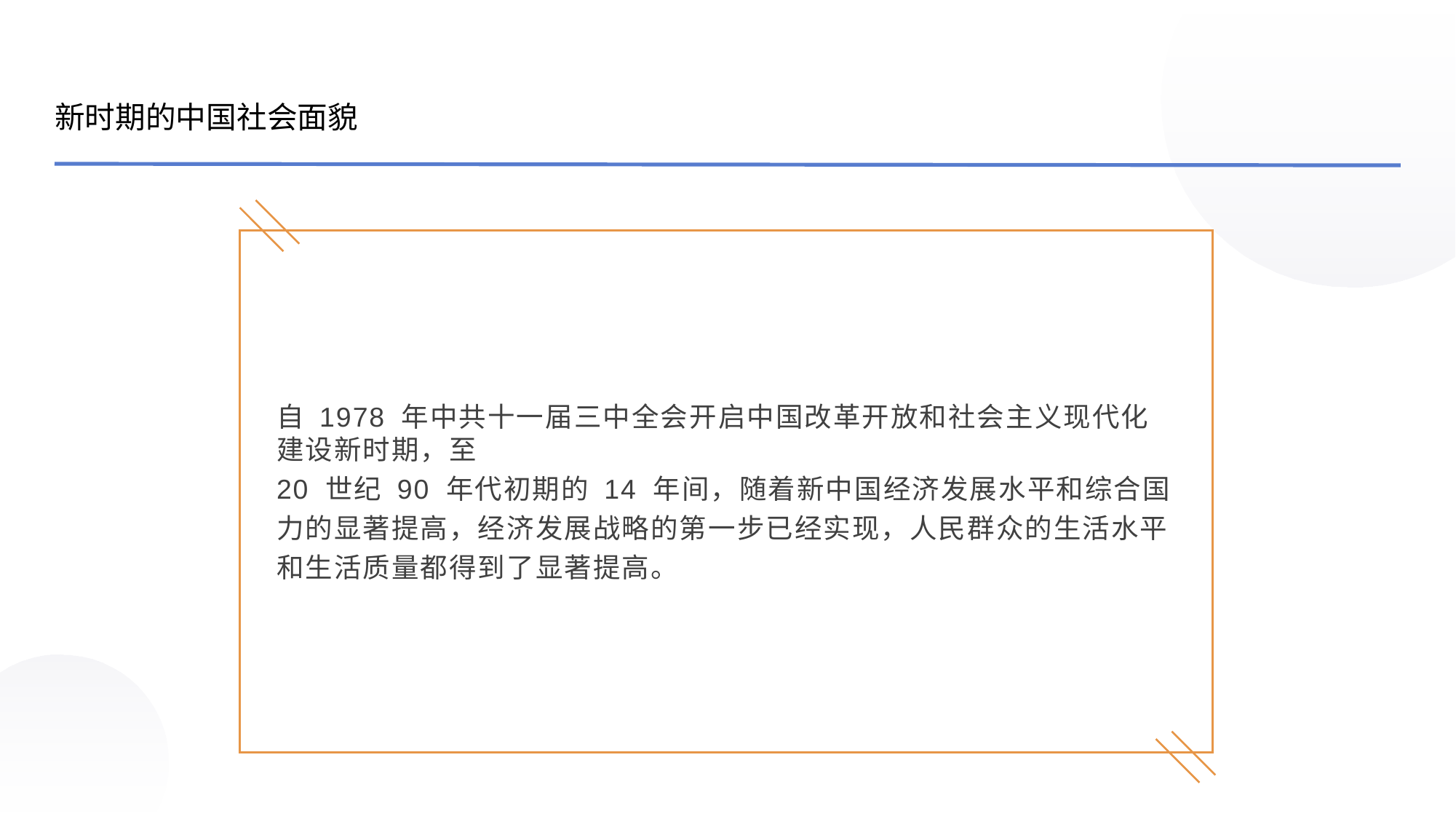

新时期的中国社会面貌

自 1978 年中共十一届三中全会开启中国改革开放和社会主义现代化建设新时期，至
20 世纪 90 年代初期的 14 年间，随着新中国经济发展水平和综合国力的显著提高，经济发展战略的第一步已经实现，人民群众的生活水平和生活质量都得到了显著提高。